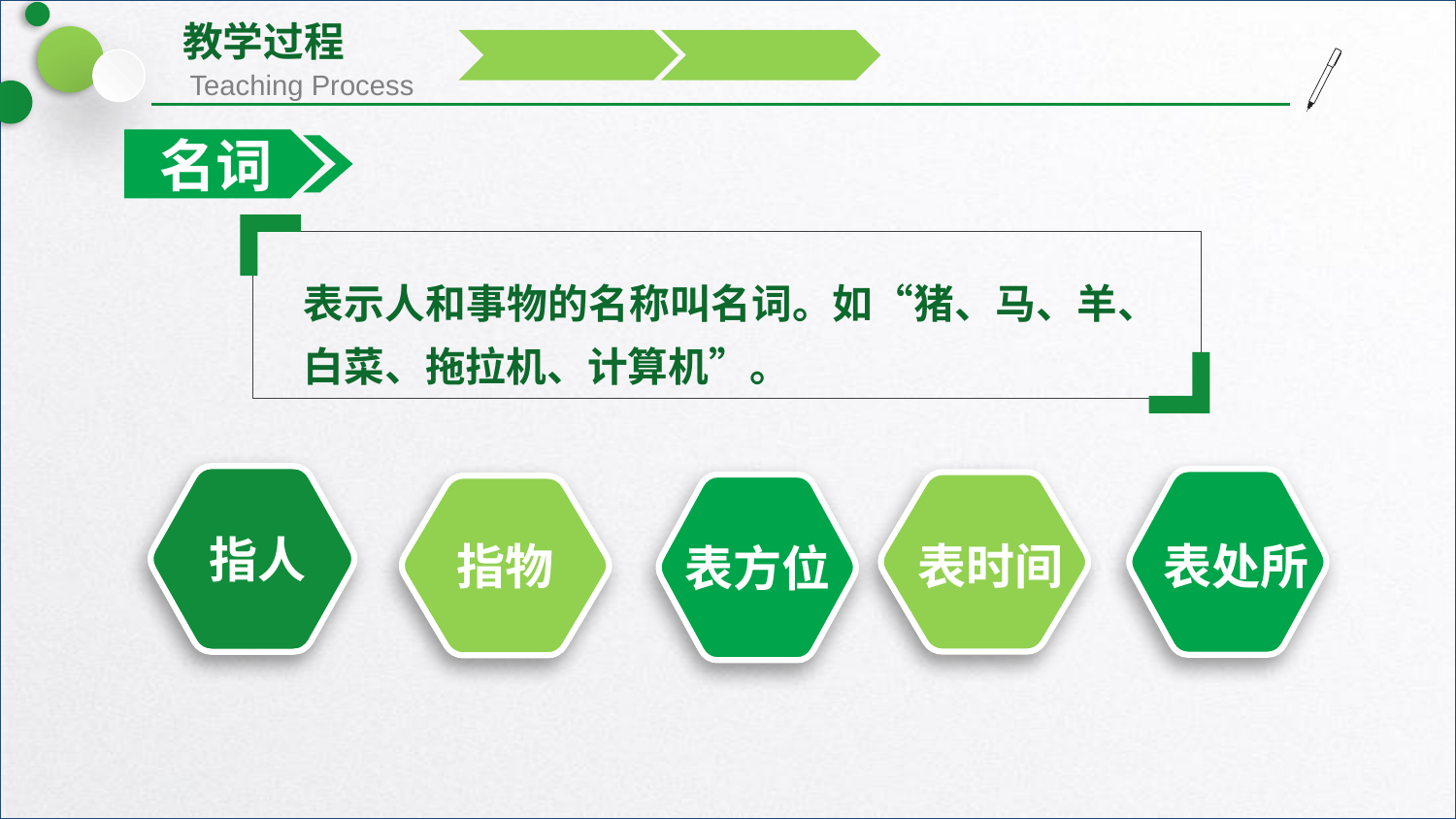

名词

表示人和事物的名称叫名词。如“猪、马、羊、白菜、拖拉机、计算机”。

指人
表处所
指物
表时间
表方位